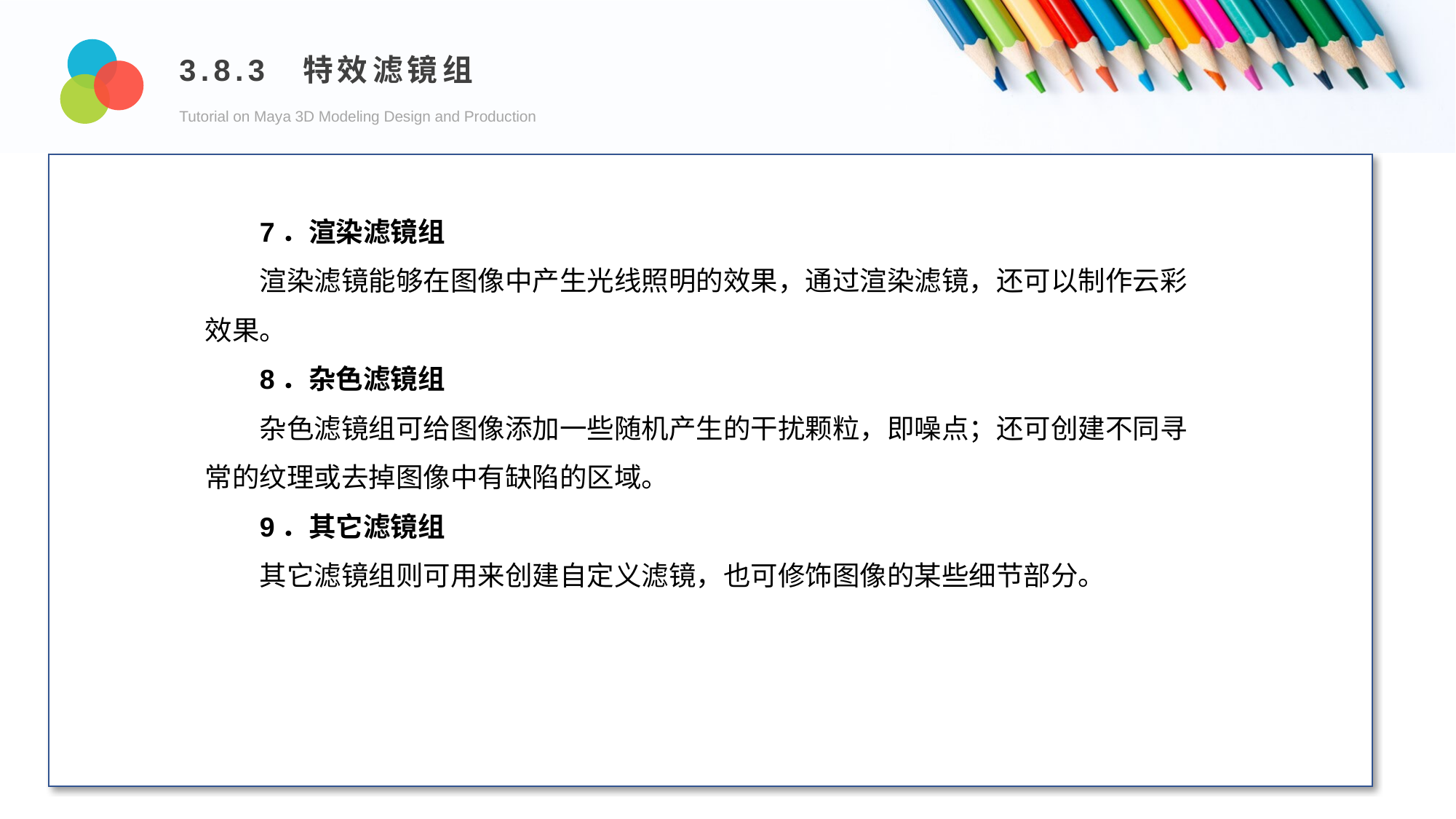

3.8.3  特效滤镜组
Tutorial on Maya 3D Modeling Design and Production
Design and Production
7．渲染滤镜组
渲染滤镜能够在图像中产生光线照明的效果，通过渲染滤镜，还可以制作云彩效果。
8．杂色滤镜组
杂色滤镜组可给图像添加一些随机产生的干扰颗粒，即噪点；还可创建不同寻常的纹理或去掉图像中有缺陷的区域。
9．其它滤镜组
其它滤镜组则可用来创建自定义滤镜，也可修饰图像的某些细节部分。